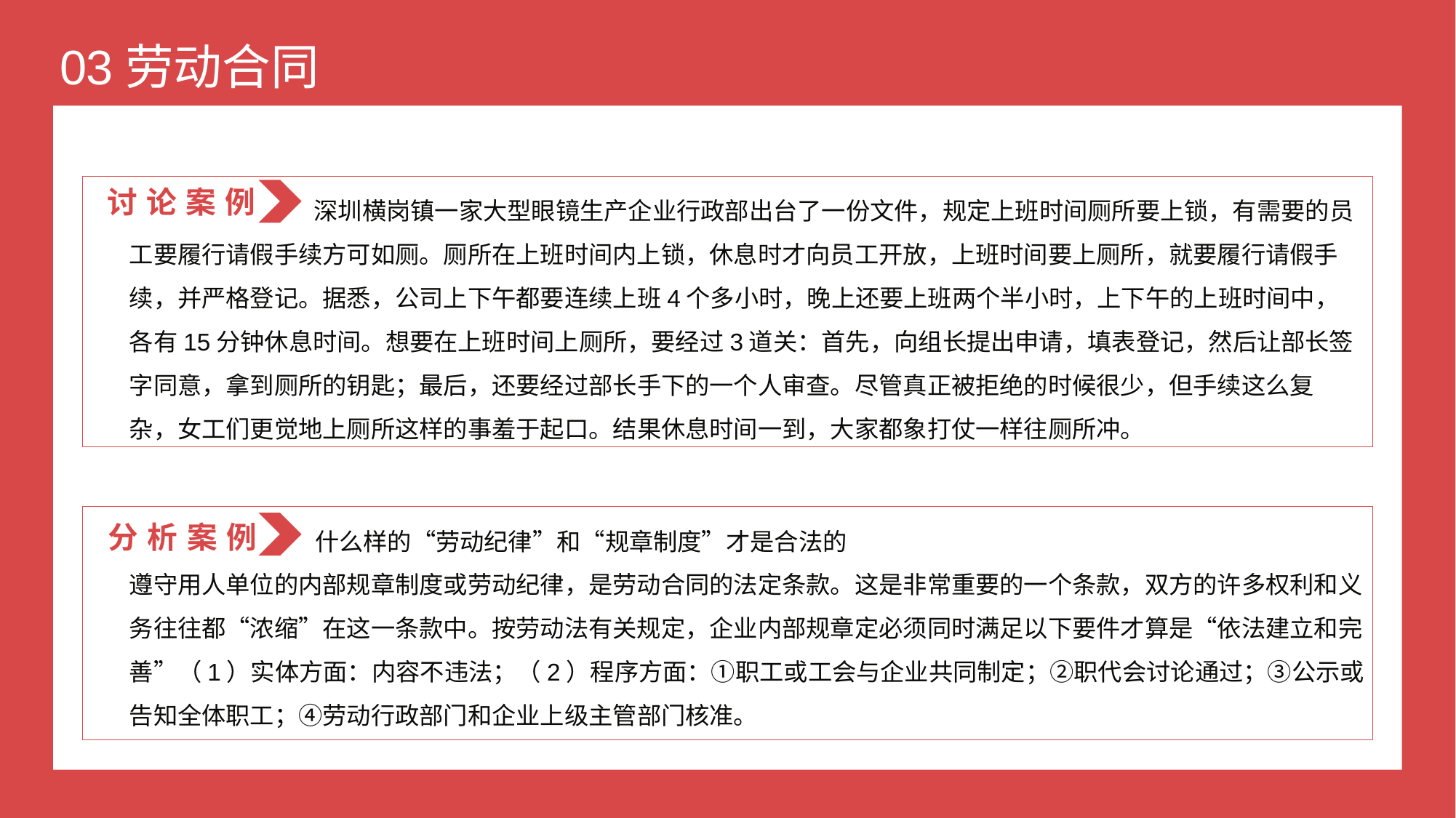

深圳横岗镇一家大型眼镜生产企业行政部出台了一份文件，规定上班时间厕所要上锁，有需要的员工要履行请假手续方可如厕。厕所在上班时间内上锁，休息时才向员工开放，上班时间要上厕所，就要履行请假手续，并严格登记。据悉，公司上下午都要连续上班4个多小时，晚上还要上班两个半小时，上下午的上班时间中，各有15分钟休息时间。想要在上班时间上厕所，要经过3道关：首先，向组长提出申请，填表登记，然后让部长签字同意，拿到厕所的钥匙；最后，还要经过部长手下的一个人审查。尽管真正被拒绝的时候很少，但手续这么复杂，女工们更觉地上厕所这样的事羞于起口。结果休息时间一到，大家都象打仗一样往厕所冲。
讨论案例

                                 什么样的“劳动纪律”和“规章制度”才是合法的
遵守用人单位的内部规章制度或劳动纪律，是劳动合同的法定条款。这是非常重要的一个条款，双方的许多权利和义务往往都“浓缩”在这一条款中。按劳动法有关规定，企业内部规章定必须同时满足以下要件才算是“依法建立和完善”（1）实体方面：内容不违法；（2）程序方面：①职工或工会与企业共同制定；②职代会讨论通过；③公示或告知全体职工；④劳动行政部门和企业上级主管部门核准。
分析案例